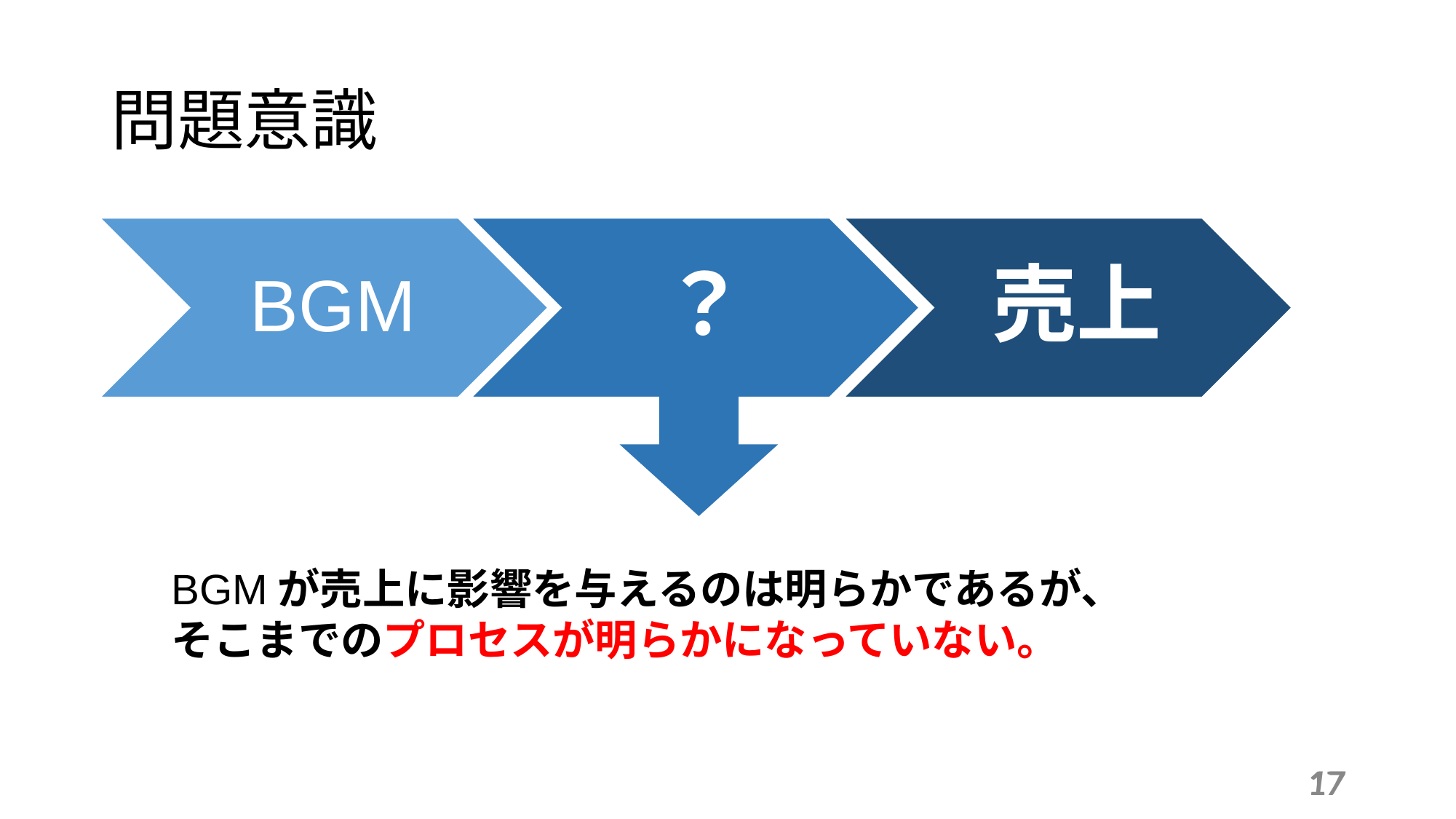

問題意識

BGM

？

売上

BGMが売上に影響を与えるのは明らかであるが、
そこまでのプロセスが明らかになっていない。
17
17